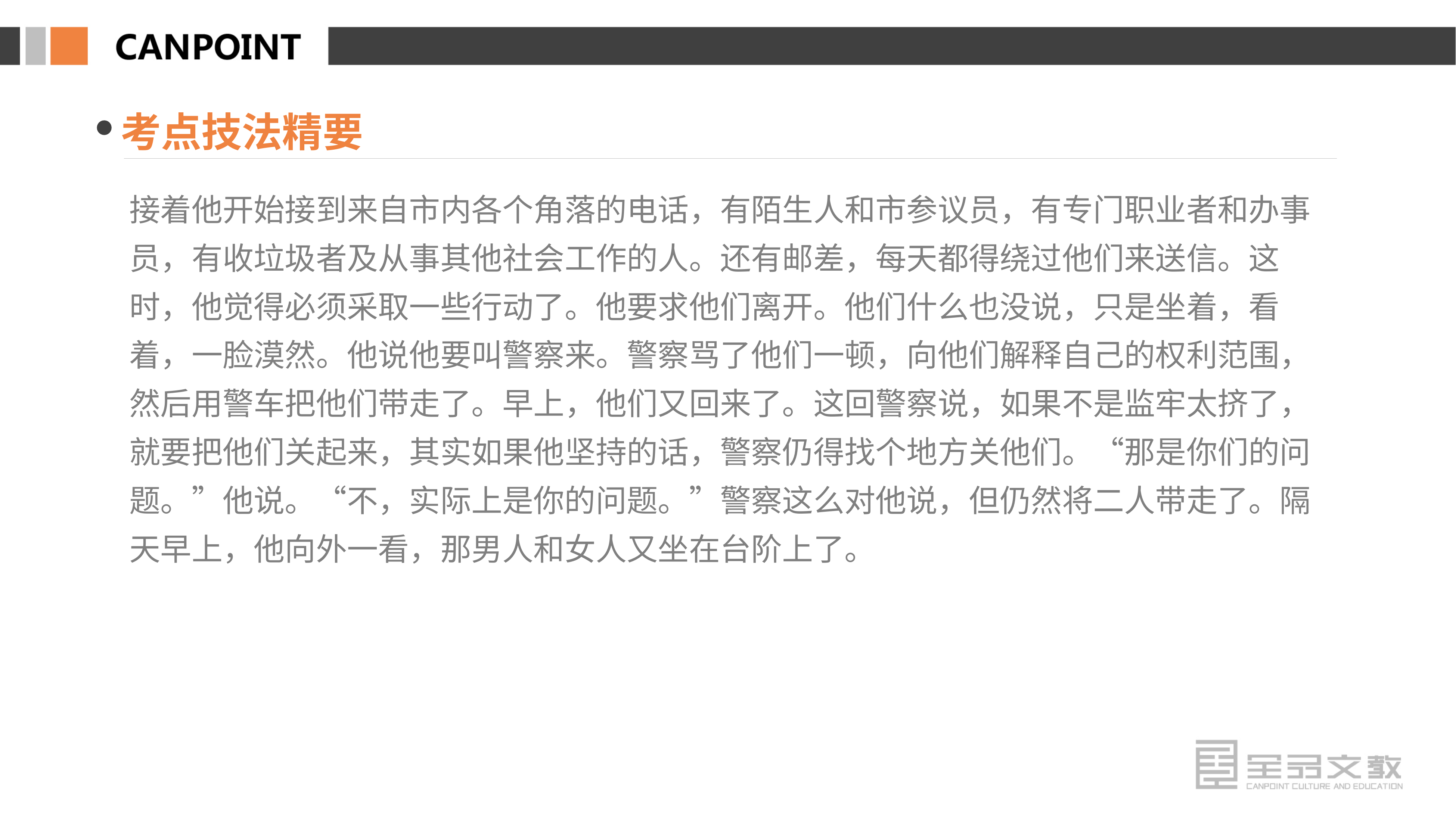

考点技法精要

接着他开始接到来自市内各个角落的电话，有陌生人和市参议员，有专门职业者和办事员，有收垃圾者及从事其他社会工作的人。还有邮差，每天都得绕过他们来送信。这时，他觉得必须采取一些行动了。他要求他们离开。他们什么也没说，只是坐着，看着，一脸漠然。他说他要叫警察来。警察骂了他们一顿，向他们解释自己的权利范围，然后用警车把他们带走了。早上，他们又回来了。这回警察说，如果不是监牢太挤了，就要把他们关起来，其实如果他坚持的话，警察仍得找个地方关他们。“那是你们的问题。”他说。“不，实际上是你的问题。”警察这么对他说，但仍然将二人带走了。隔天早上，他向外一看，那男人和女人又坐在台阶上了。